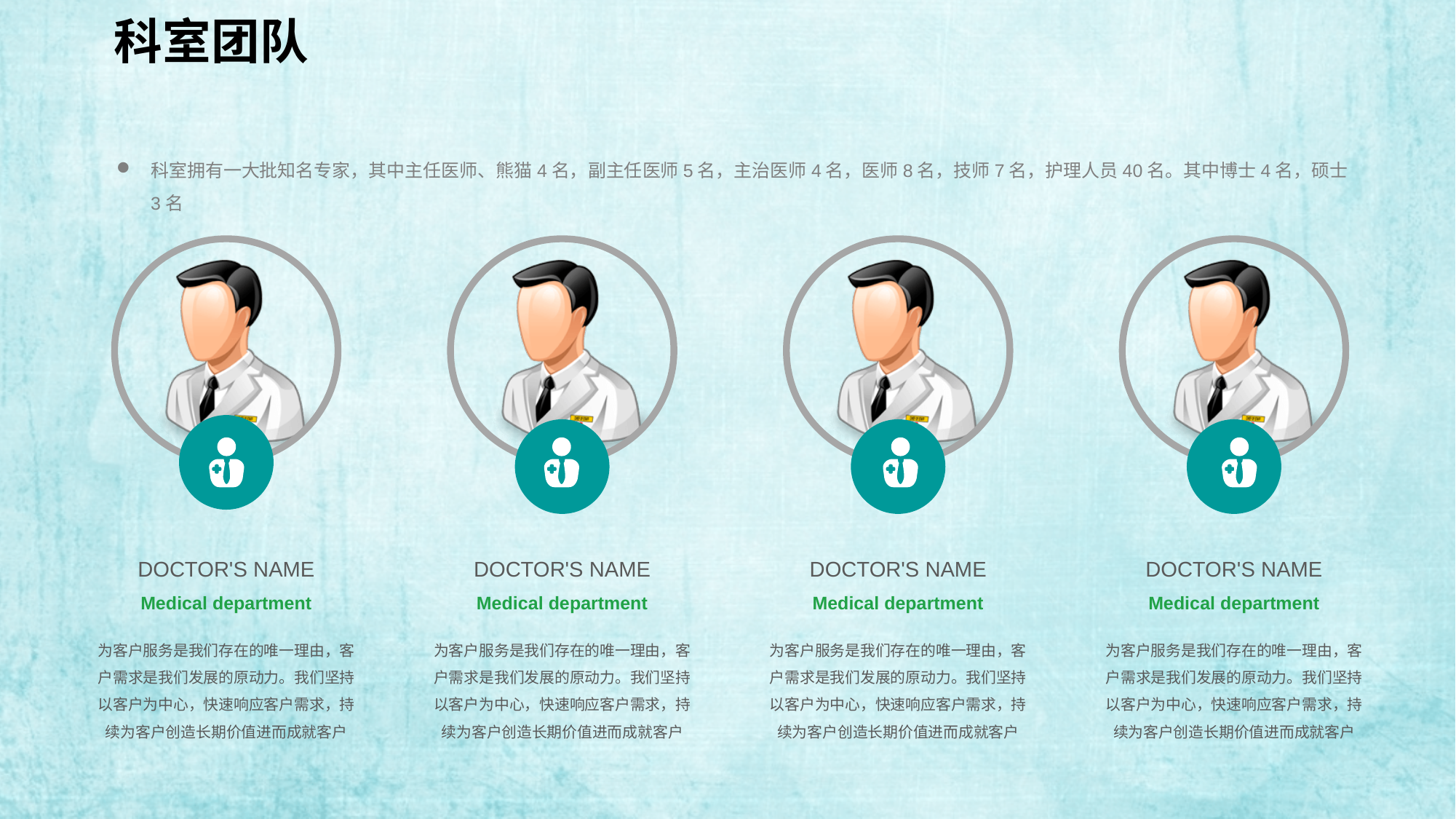

科室团队
科室拥有一大批知名专家，其中主任医师、熊猫4名，副主任医师5名，主治医师4名，医师8名，技师7名，护理人员40名。其中博士4名，硕士3名

DOCTOR'S NAME
Medical department
为客户服务是我们存在的唯一理由，客户需求是我们发展的原动力。我们坚持以客户为中心，快速响应客户需求，持续为客户创造长期价值进而成就客户
DOCTOR'S NAME
Medical department
为客户服务是我们存在的唯一理由，客户需求是我们发展的原动力。我们坚持以客户为中心，快速响应客户需求，持续为客户创造长期价值进而成就客户
DOCTOR'S NAME
Medical department
为客户服务是我们存在的唯一理由，客户需求是我们发展的原动力。我们坚持以客户为中心，快速响应客户需求，持续为客户创造长期价值进而成就客户
DOCTOR'S NAME
Medical department
为客户服务是我们存在的唯一理由，客户需求是我们发展的原动力。我们坚持以客户为中心，快速响应客户需求，持续为客户创造长期价值进而成就客户